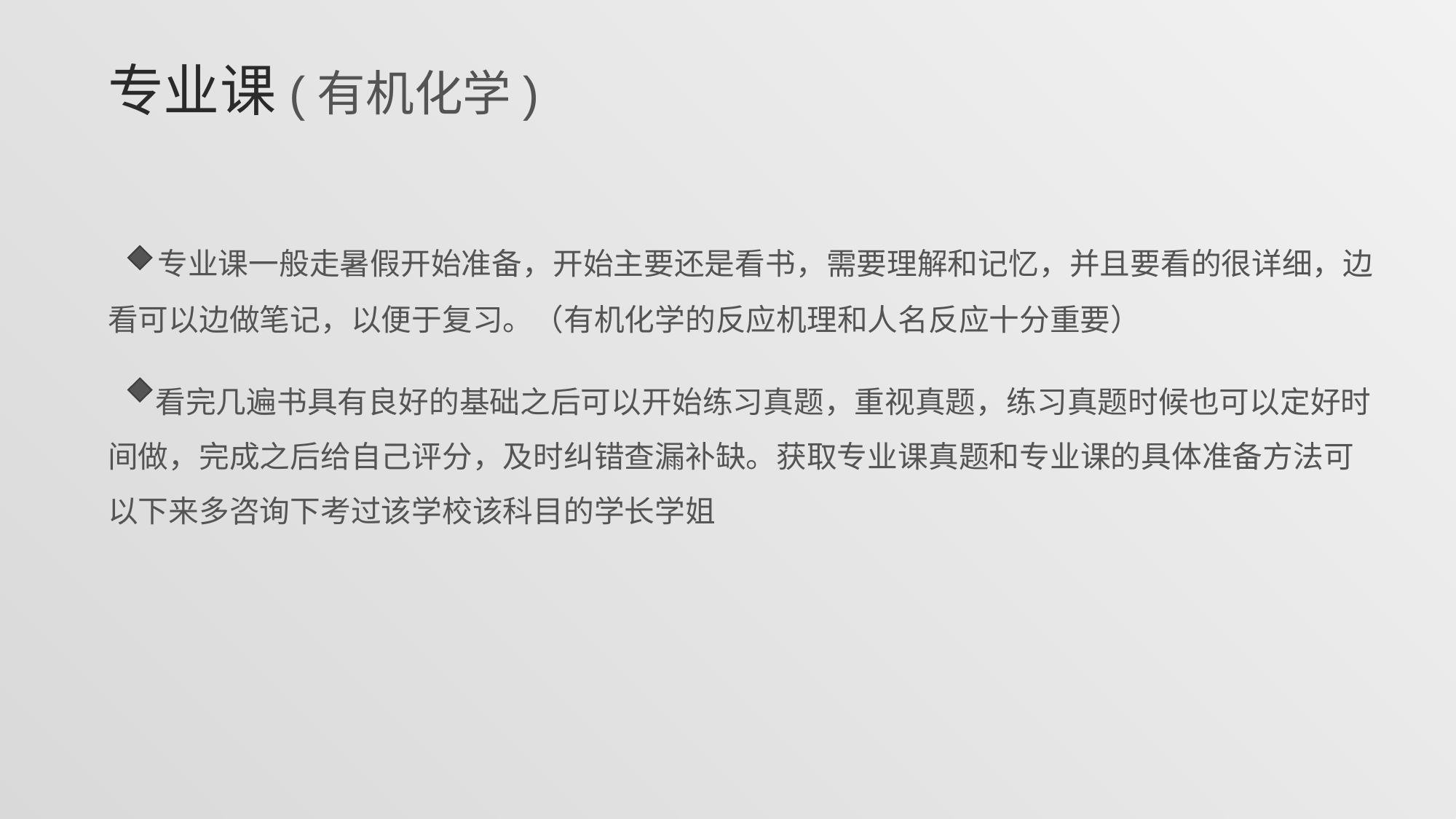

专业课(有机化学)

     专业课一般走暑假开始准备，开始主要还是看书，需要理解和记忆，并且要看的很详细，边看可以边做笔记，以便于复习。（有机化学的反应机理和人名反应十分重要）
      看完几遍书具有良好的基础之后可以开始练习真题，重视真题，练习真题时候也可以定好时间做，完成之后给自己评分，及时纠错查漏补缺。获取专业课真题和专业课的具体准备方法可以下来多咨询下考过该学校该科目的学长学姐